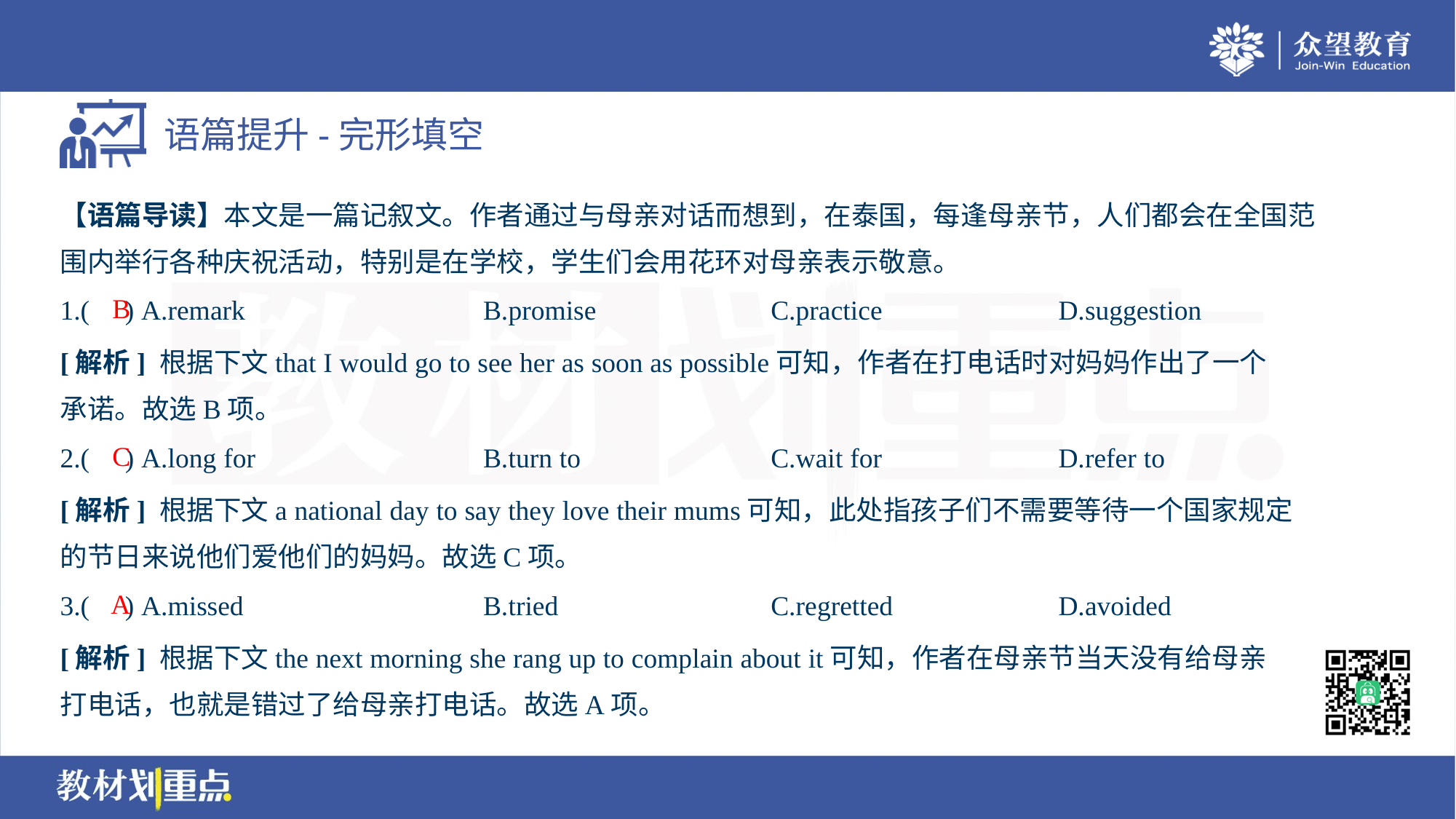

【语篇导读】本文是一篇记叙文。作者通过与母亲对话而想到，在泰国，每逢母亲节，人们都会在全国范
围内举行各种庆祝活动，特别是在学校，学生们会用花环对母亲表示敬意。
B
1.(     ) A.remark	B.promise	C.practice	D.suggestion
[解析] 根据下文that I would go to see her as soon as possible可知，作者在打电话时对妈妈作出了一个
承诺。故选B项。
C
2.(     ) A.long for	B.turn to	C.wait for	D.refer to
[解析] 根据下文a national day to say they love their mums可知，此处指孩子们不需要等待一个国家规定
的节日来说他们爱他们的妈妈。故选C项。
A
3.(     ) A.missed	B.tried	C.regretted	D.avoided
[解析] 根据下文the next morning she rang up to complain about it可知，作者在母亲节当天没有给母亲
打电话，也就是错过了给母亲打电话。故选A项。